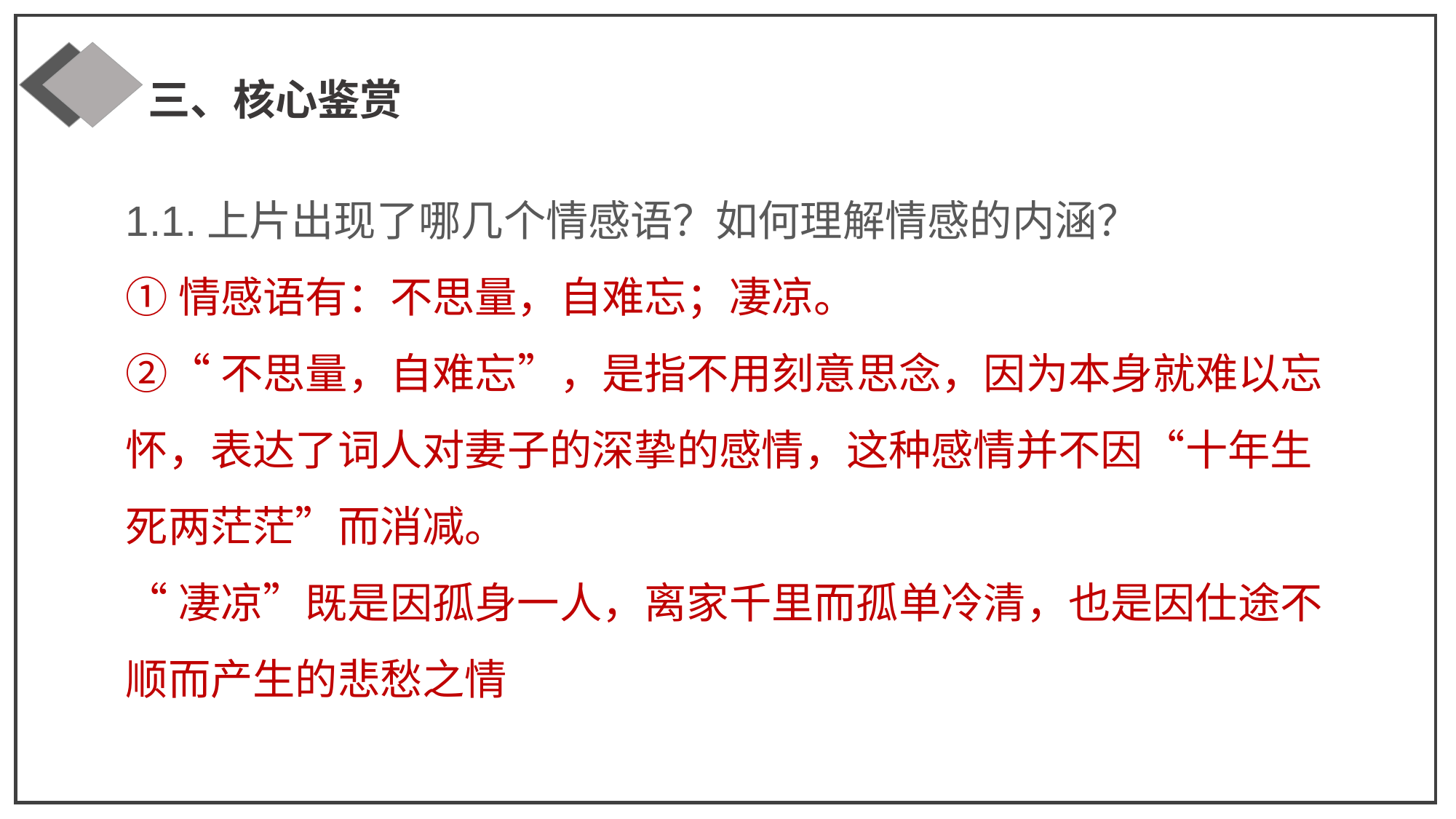

三、核心鉴赏
1.1.上片出现了哪几个情感语？如何理解情感的内涵？
①情感语有：不思量，自难忘；凄凉。
②“不思量，自难忘”，是指不用刻意思念，因为本身就难以忘怀，表达了词人对妻子的深挚的感情，这种感情并不因“十年生死两茫茫”而消减。
“凄凉”既是因孤身一人，离家千里而孤单冷清，也是因仕途不顺而产生的悲愁之情